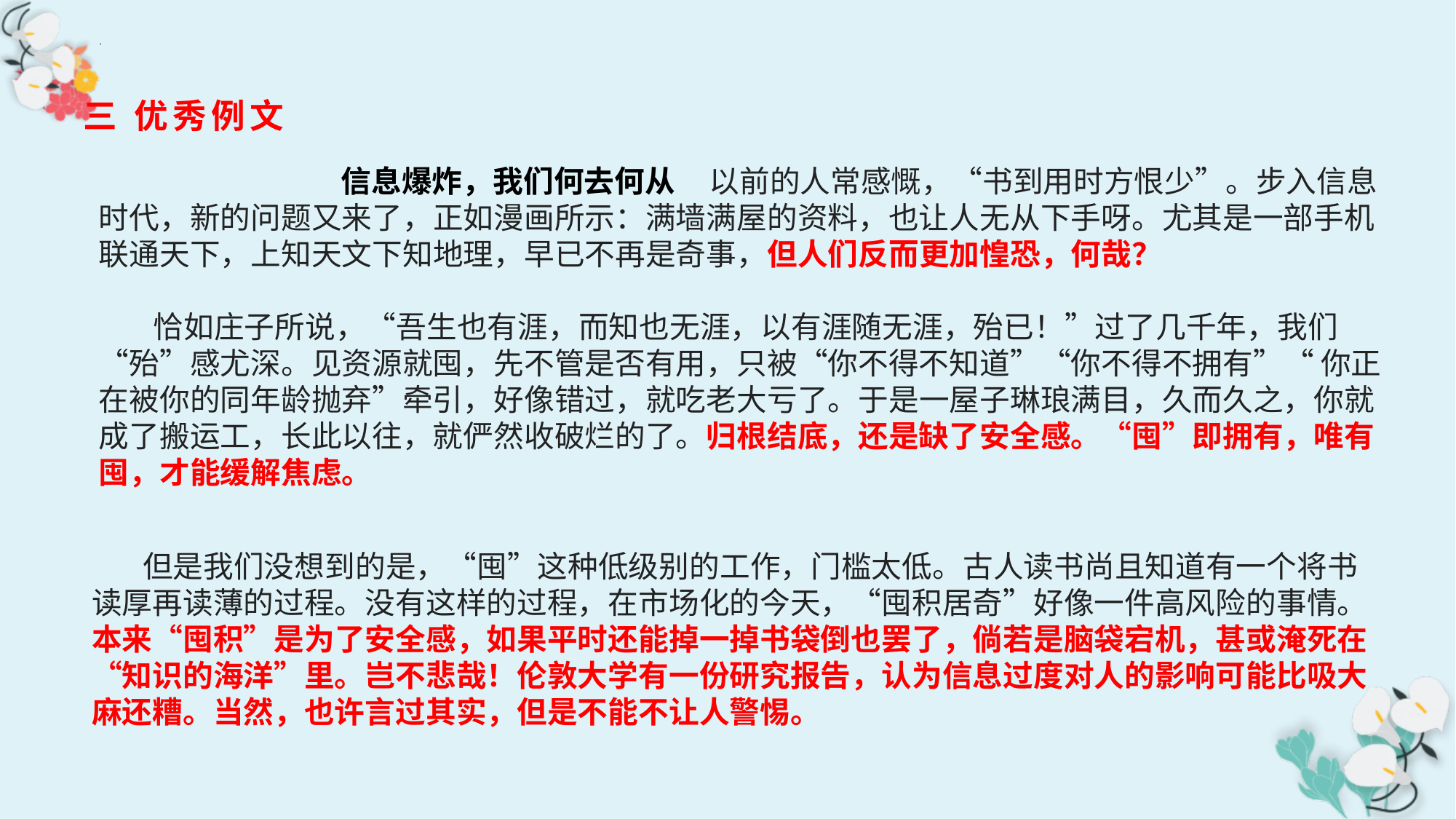

三 优秀例文
                                  信息爆炸，我们何去何从     以前的人常感慨，“书到用时方恨少”。步入信息时代，新的问题又来了，正如漫画所示：满墙满屋的资料，也让人无从下手呀。尤其是一部手机联通天下，上知天文下知地理，早已不再是奇事，但人们反而更加惶恐，何哉？

       恰如庄子所说，“吾生也有涯，而知也无涯，以有涯随无涯，殆已！”过了几千年，我们“殆”感尤深。见资源就囤，先不管是否有用，只被“你不得不知道”“你不得不拥有”“ 你正在被你的同年龄抛弃”牵引，好像错过，就吃老大亏了。于是一屋子琳琅满目，久而久之，你就成了搬运工，长此以往，就俨然收破烂的了。归根结底，还是缺了安全感。“囤”即拥有，唯有囤，才能缓解焦虑。

但是我们没想到的是，“囤”这种低级别的工作，门槛太低。古人读书尚且知道有一个将书读厚再读薄的过程。没有这样的过程，在市场化的今天，“囤积居奇”好像一件高风险的事情。本来“囤积”是为了安全感，如果平时还能掉一掉书袋倒也罢了，倘若是脑袋宕机，甚或淹死在“知识的海洋”里。岂不悲哉！伦敦大学有一份研究报告，认为信息过度对人的影响可能比吸大麻还糟。当然，也许言过其实，但是不能不让人警惕。